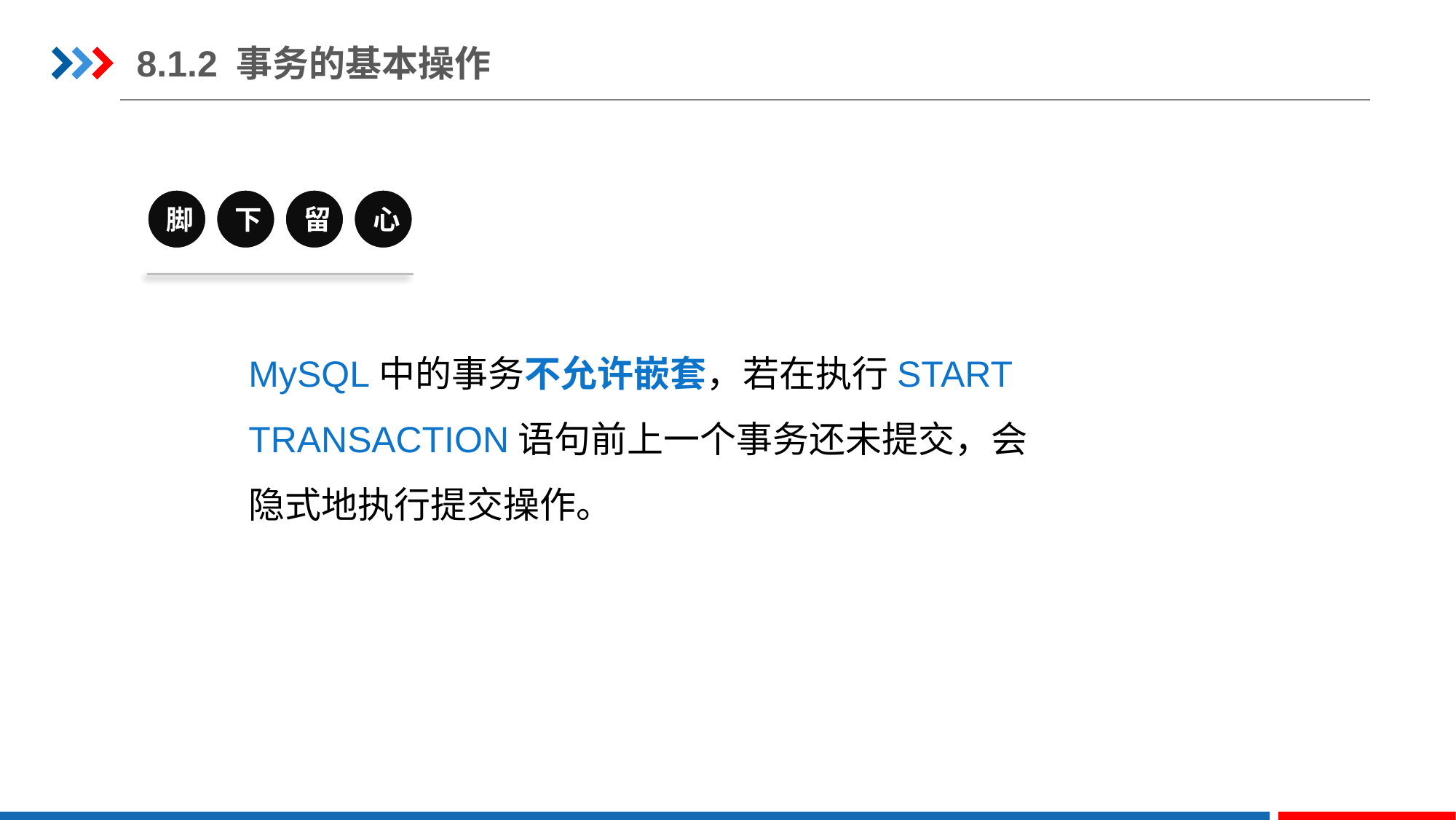

8.1.2 事务的基本操作
脚
下
留
心
MySQL中的事务不允许嵌套，若在执行START TRANSACTION语句前上一个事务还未提交，会隐式地执行提交操作。